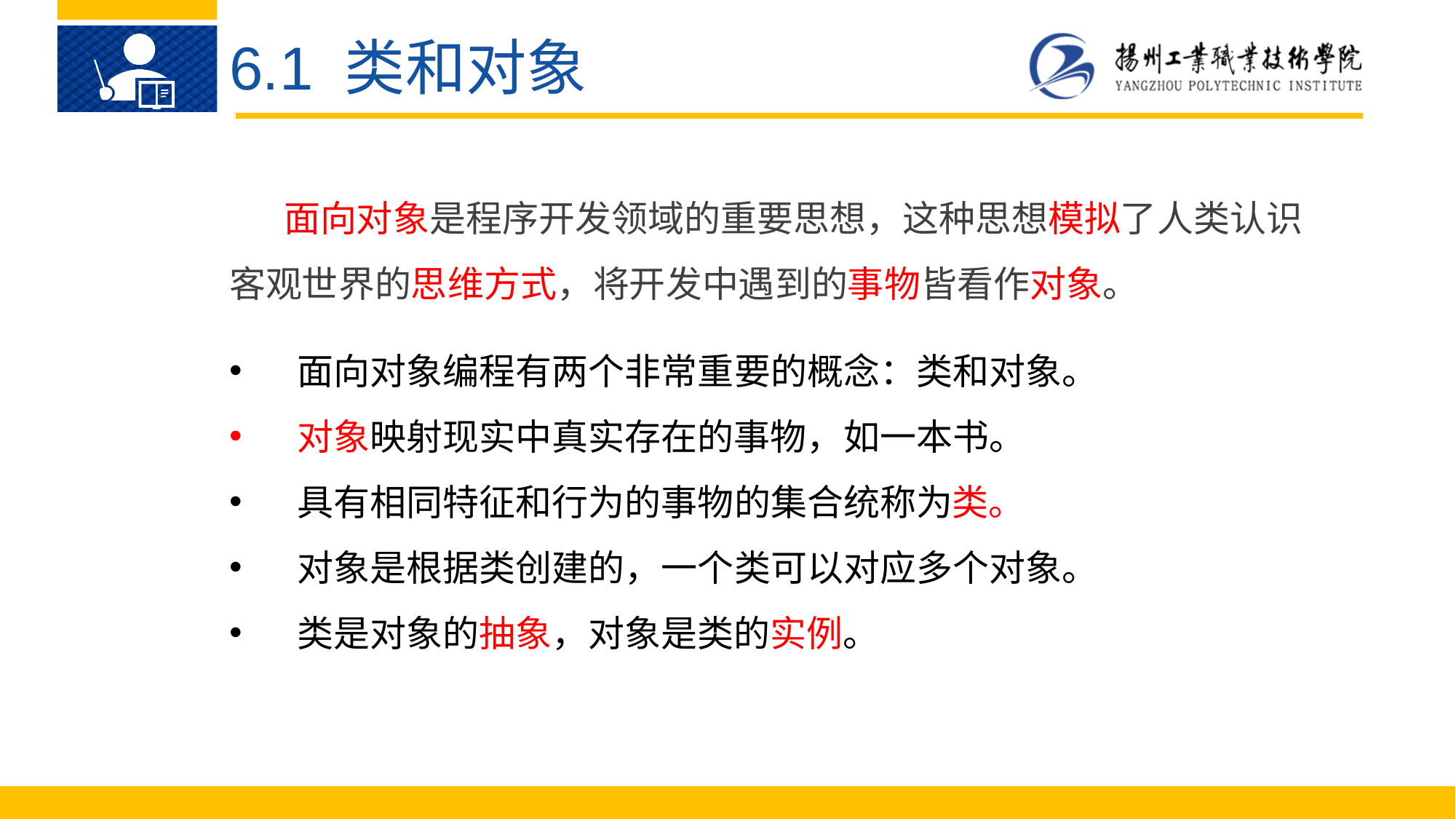

6.1 类和对象
面向对象是程序开发领域的重要思想，这种思想模拟了人类认识客观世界的思维方式，将开发中遇到的事物皆看作对象。
面向对象编程有两个非常重要的概念：类和对象。
对象映射现实中真实存在的事物，如一本书。
具有相同特征和行为的事物的集合统称为类。
对象是根据类创建的，一个类可以对应多个对象。
类是对象的抽象，对象是类的实例。